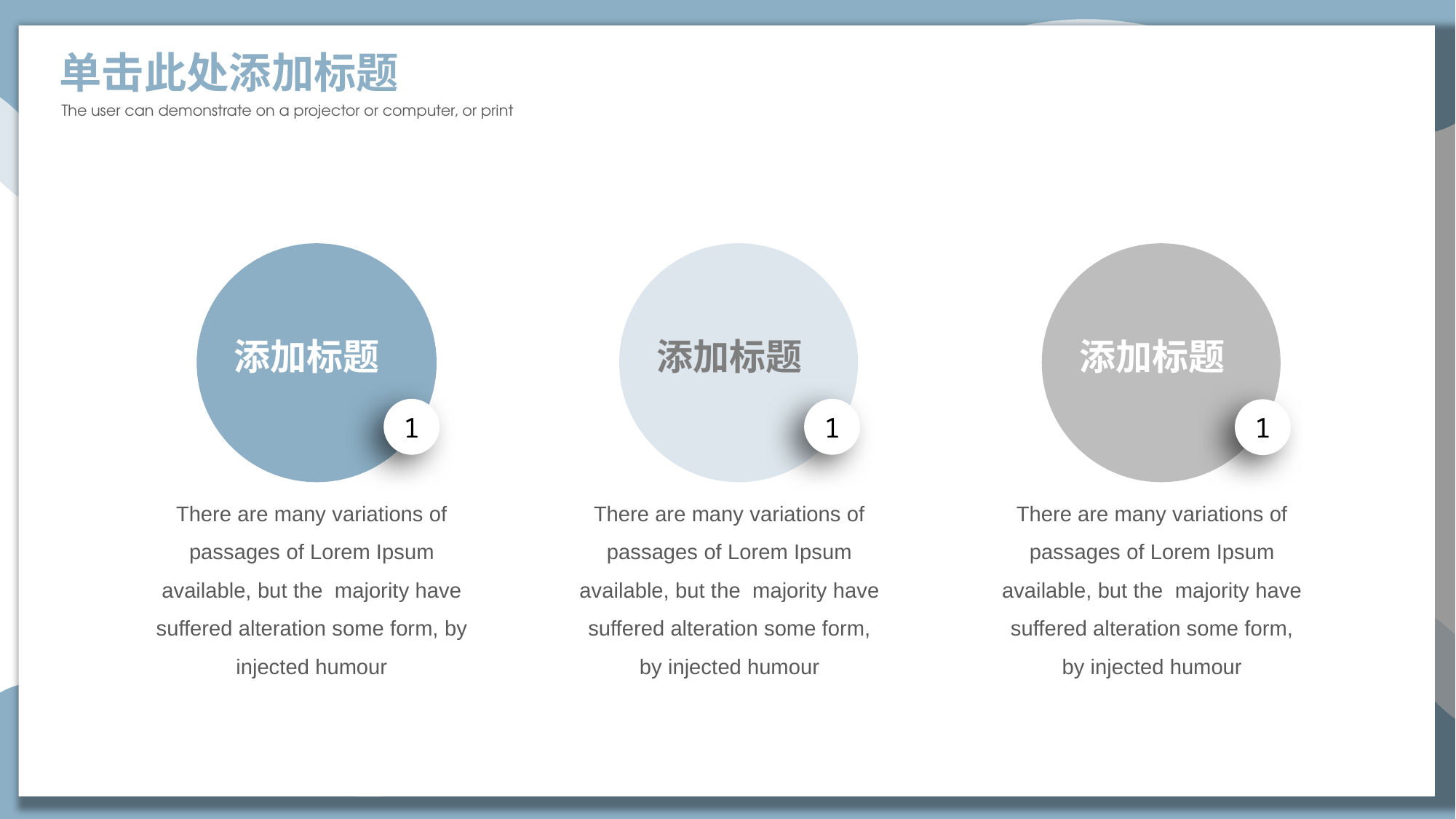

单击此处添加标题
The user can demonstrate on a projector or computer, or print

添加标题
添加标题
添加标题
1
1
1
There are many variations of passages of Lorem Ipsum available, but the  majority have suffered alteration some form, by injected humour
There are many variations of passages of Lorem Ipsum available, but the  majority have suffered alteration some form, by injected humour
There are many variations of passages of Lorem Ipsum available, but the  majority have suffered alteration some form, by injected humour